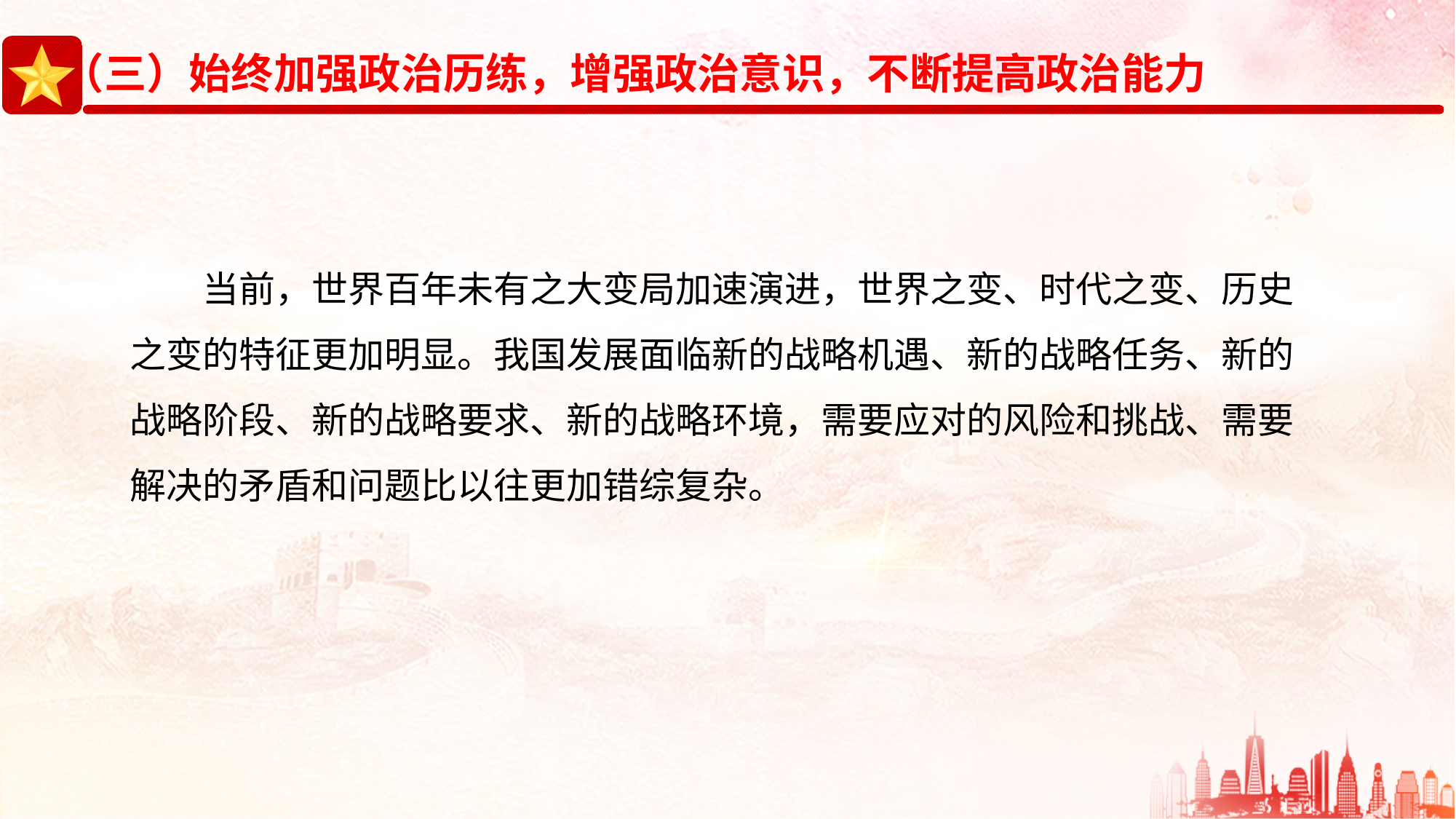

当前，世界百年未有之大变局加速演进，世界之变、时代之变、历史之变的特征更加明显。我国发展面临新的战略机遇、新的战略任务、新的战略阶段、新的战略要求、新的战略环境，需要应对的风险和挑战、需要解决的矛盾和问题比以往更加错综复杂。